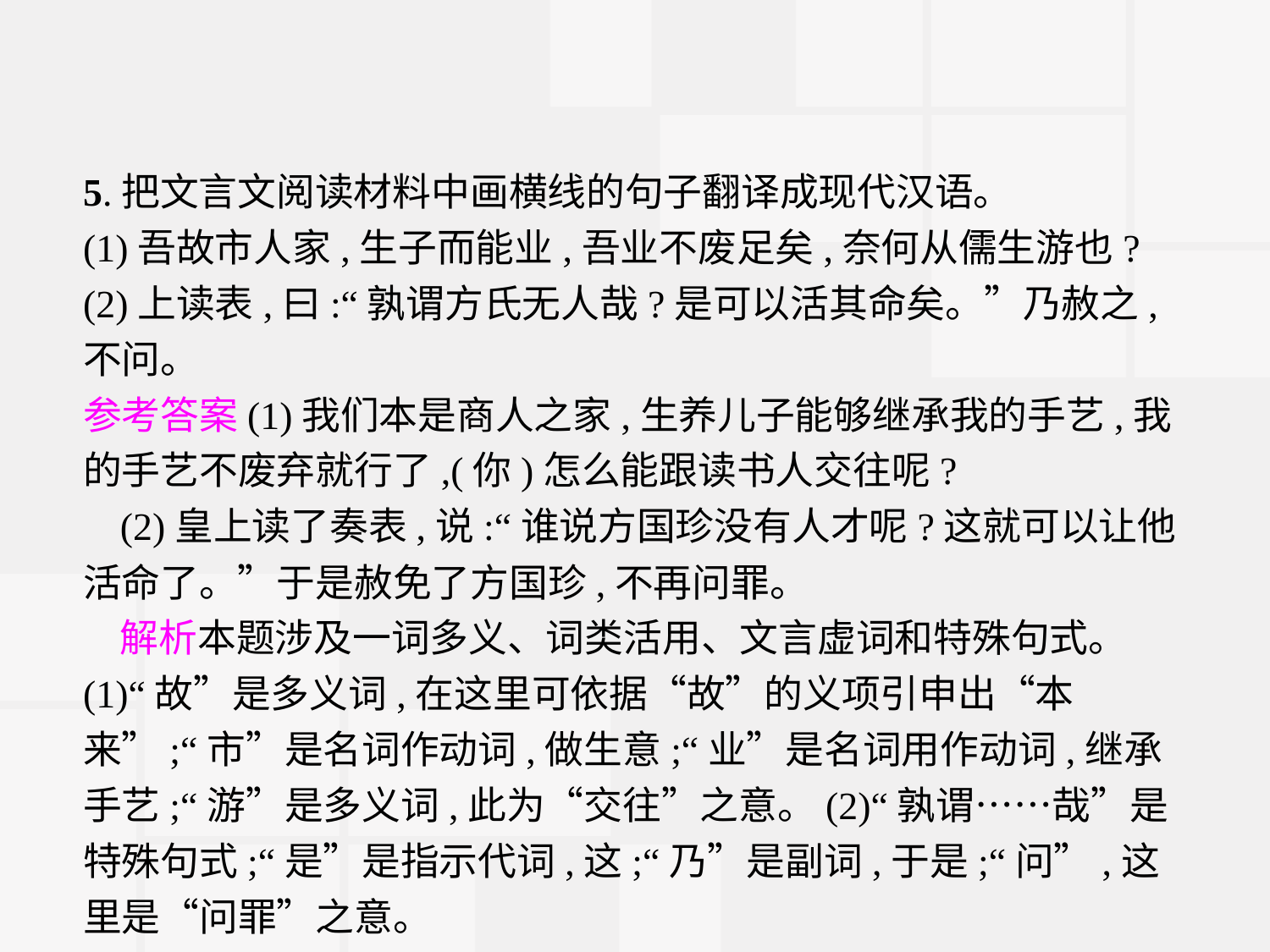

5.把文言文阅读材料中画横线的句子翻译成现代汉语。
(1)吾故市人家,生子而能业,吾业不废足矣,奈何从儒生游也?
(2)上读表,曰:“孰谓方氏无人哉?是可以活其命矣。”乃赦之,不问。
参考答案(1)我们本是商人之家,生养儿子能够继承我的手艺,我的手艺不废弃就行了,(你)怎么能跟读书人交往呢?
(2)皇上读了奏表,说:“谁说方国珍没有人才呢?这就可以让他活命了。”于是赦免了方国珍,不再问罪。
解析本题涉及一词多义、词类活用、文言虚词和特殊句式。(1)“故”是多义词,在这里可依据“故”的义项引申出“本来”;“市”是名词作动词,做生意;“业”是名词用作动词,继承手艺;“游”是多义词,此为“交往”之意。(2)“孰谓……哉”是特殊句式;“是”是指示代词,这;“乃”是副词,于是;“问”,这里是“问罪”之意。